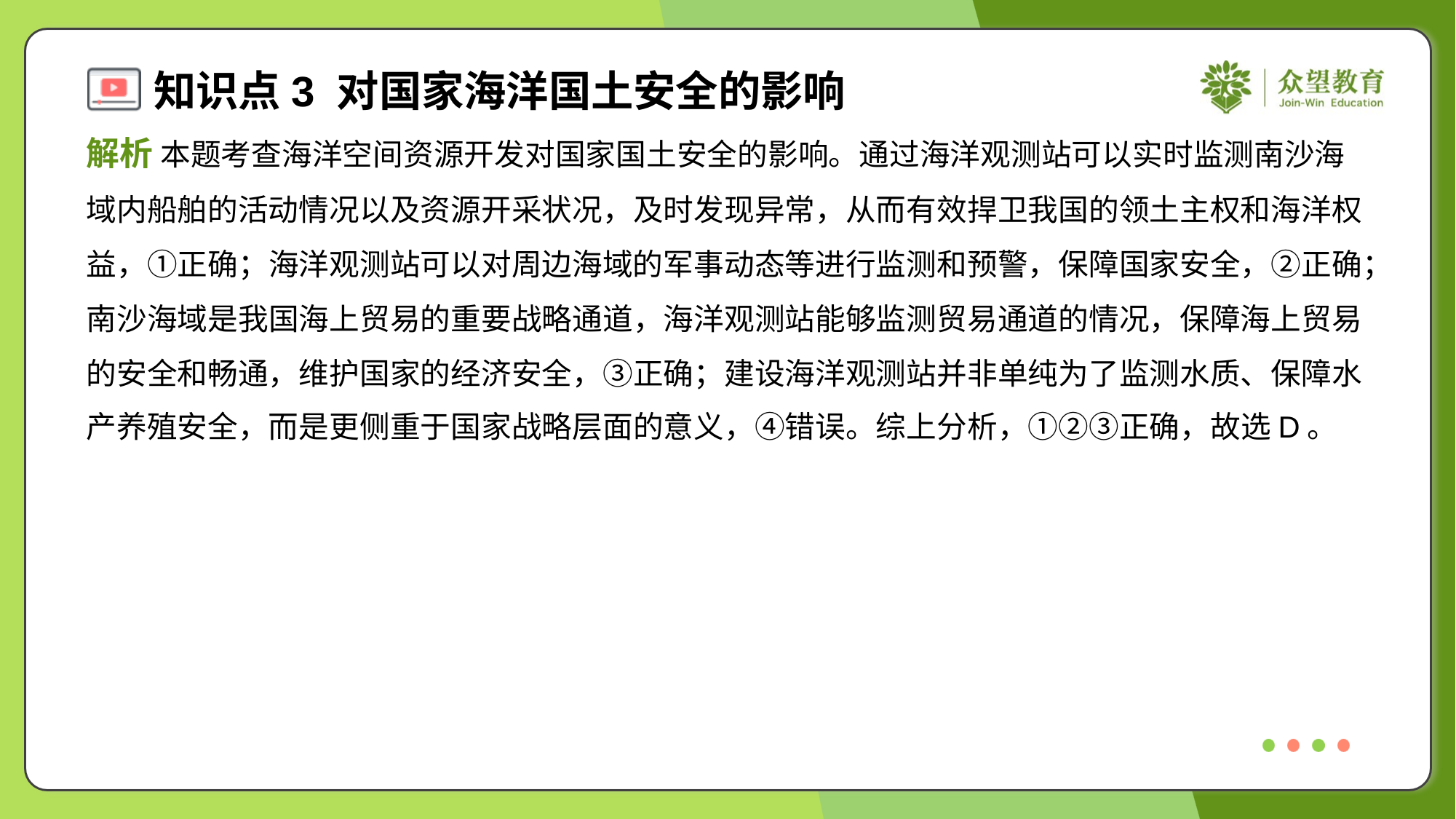

解析 本题考查海洋空间资源开发对国家国土安全的影响。通过海洋观测站可以实时监测南沙海
域内船舶的活动情况以及资源开采状况，及时发现异常，从而有效捍卫我国的领土主权和海洋权
益，①正确；海洋观测站可以对周边海域的军事动态等进行监测和预警，保障国家安全，②正确；
南沙海域是我国海上贸易的重要战略通道，海洋观测站能够监测贸易通道的情况，保障海上贸易
的安全和畅通，维护国家的经济安全，③正确；建设海洋观测站并非单纯为了监测水质、保障水
产养殖安全，而是更侧重于国家战略层面的意义，④错误。综上分析，①②③正确，故选D。